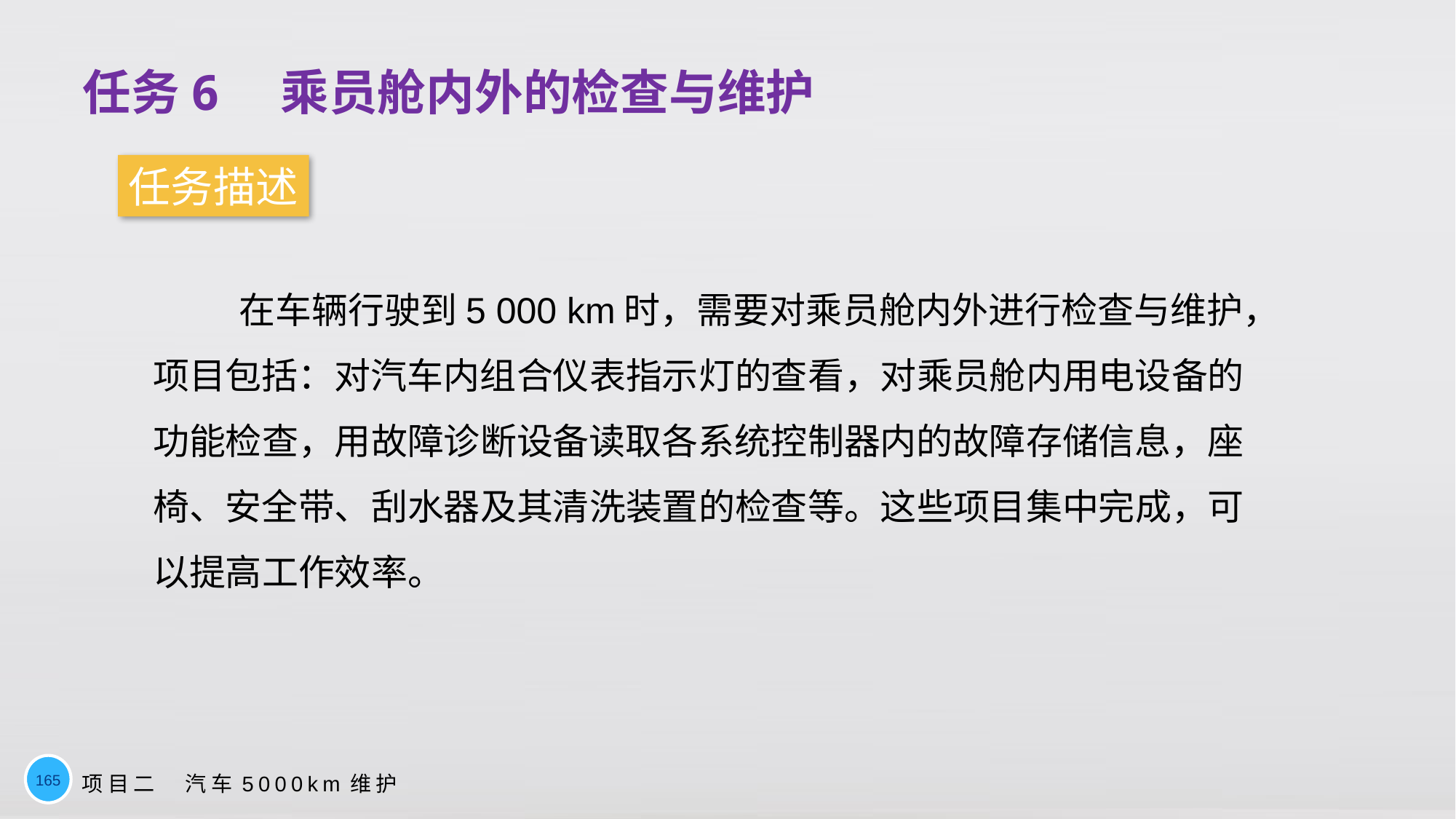

任务6　乘员舱内外的检查与维护
任务描述
在车辆行驶到5 000 km时，需要对乘员舱内外进行检查与维护，项目包括：对汽车内组合仪表指示灯的查看，对乘员舱内用电设备的功能检查，用故障诊断设备读取各系统控制器内的故障存储信息，座椅、安全带、刮水器及其清洗装置的检查等。这些项目集中完成，可以提高工作效率。
165